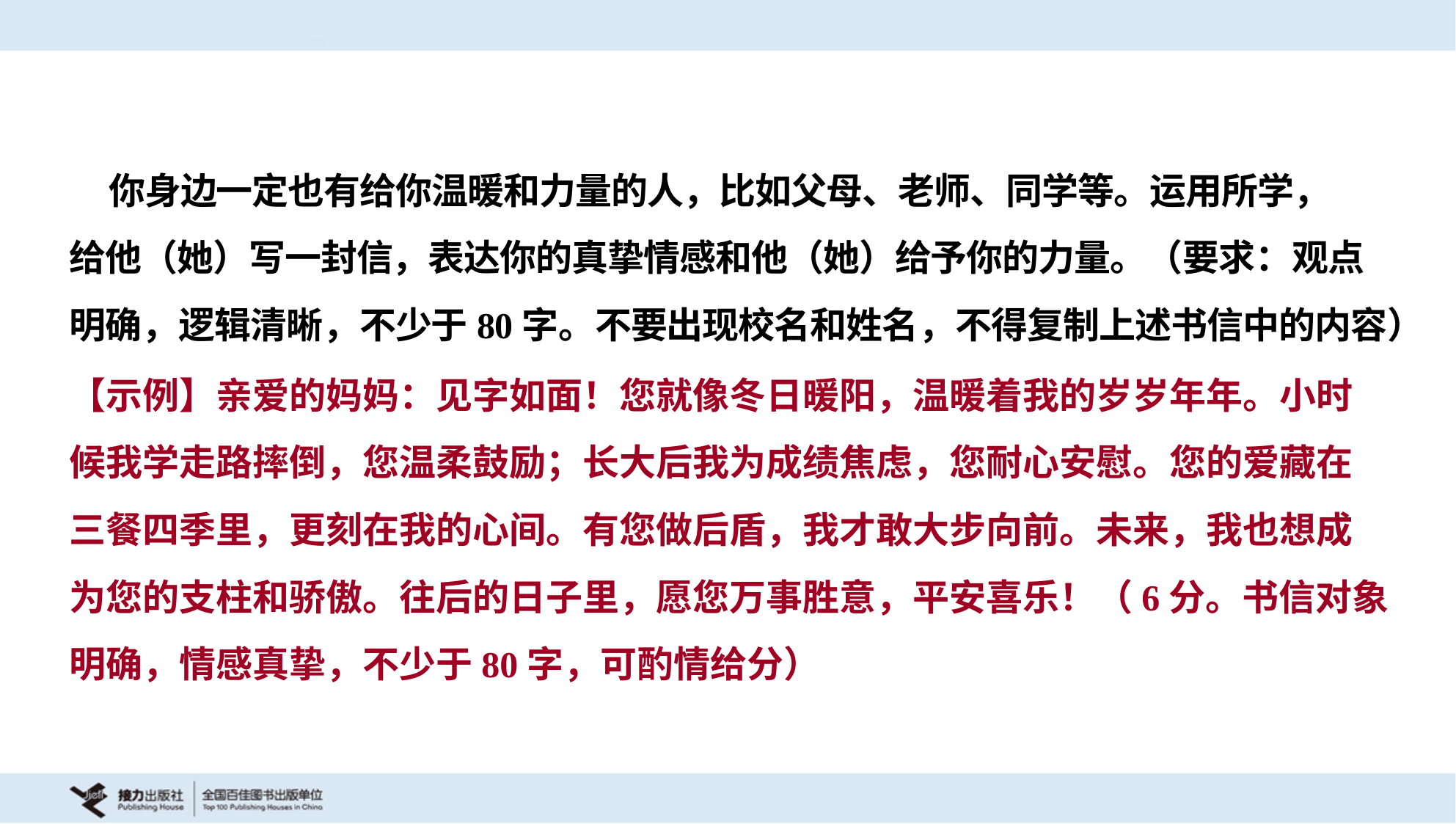

你身边一定也有给你温暖和力量的人，比如父母、老师、同学等。运用所学，
给他（她）写一封信，表达你的真挚情感和他（她）给予你的力量。（要求：观点
明确，逻辑清晰，不少于80字。不要出现校名和姓名，不得复制上述书信中的内容）
【示例】亲爱的妈妈：见字如面！您就像冬日暖阳，温暖着我的岁岁年年。小时
候我学走路摔倒，您温柔鼓励；长大后我为成绩焦虑，您耐心安慰。您的爱藏在
三餐四季里，更刻在我的心间。有您做后盾，我才敢大步向前。未来，我也想成
为您的支柱和骄傲。往后的日子里，愿您万事胜意，平安喜乐！（6分。书信对象
明确，情感真挚，不少于80字，可酌情给分）